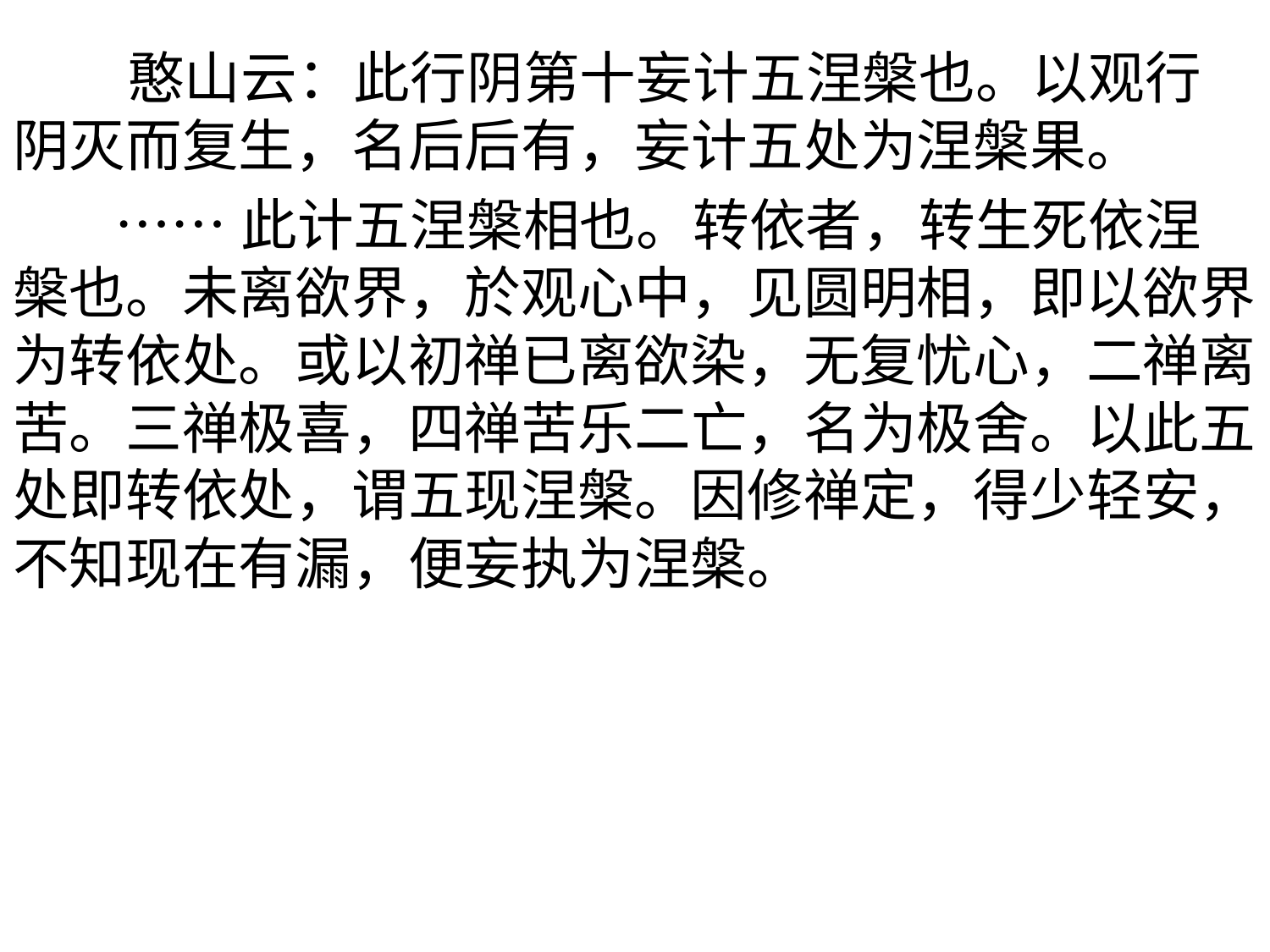

憨山云：此行阴第十妄计五涅槃也。以观行阴灭而复生，名后后有，妄计五处为涅槃果。
        ……此计五涅槃相也。转依者，转生死依涅槃也。未离欲界，於观心中，见圆明相，即以欲界为转依处。或以初禅已离欲染，无复忧心，二禅离苦。三禅极喜，四禅苦乐二亡，名为极舍。以此五处即转依处，谓五现涅槃。因修禅定，得少轻安，不知现在有漏，便妄执为涅槃。